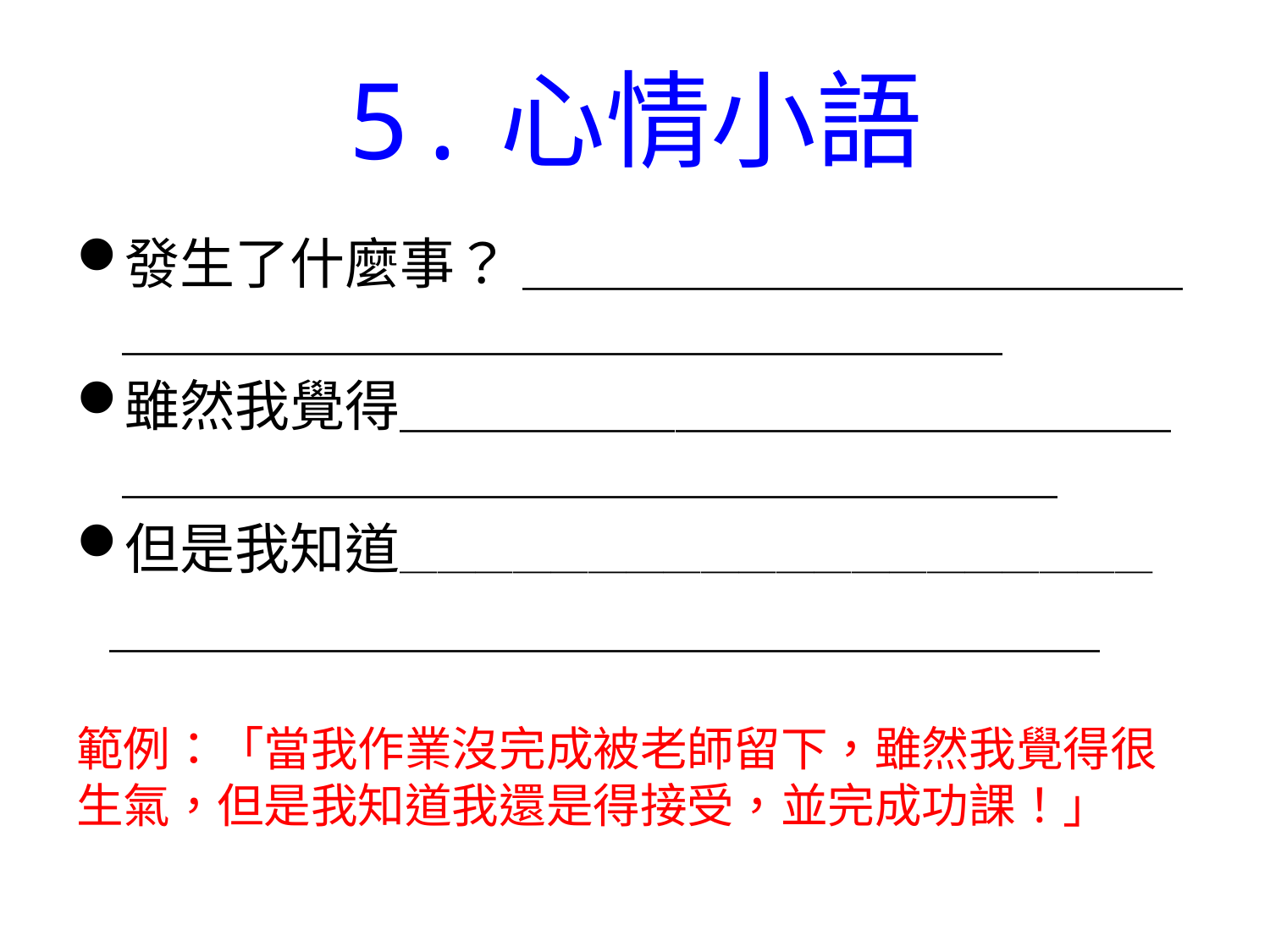

# 5.心情小語
發生了什麼事？ ＿＿＿＿＿＿＿＿＿＿＿＿＿＿＿＿＿＿＿＿＿＿＿＿＿＿＿＿
雖然我覺得＿＿＿＿＿＿＿＿＿＿＿＿＿＿＿＿＿＿＿＿＿＿＿＿＿＿＿＿＿＿＿
但是我知道＿＿＿＿＿＿＿＿＿＿＿＿＿＿＿＿＿＿＿＿
   ＿＿＿＿＿＿＿＿＿＿＿＿＿＿＿＿＿＿

範例：「當我作業沒完成被老師留下，雖然我覺得很生氣，但是我知道我還是得接受，並完成功課！」